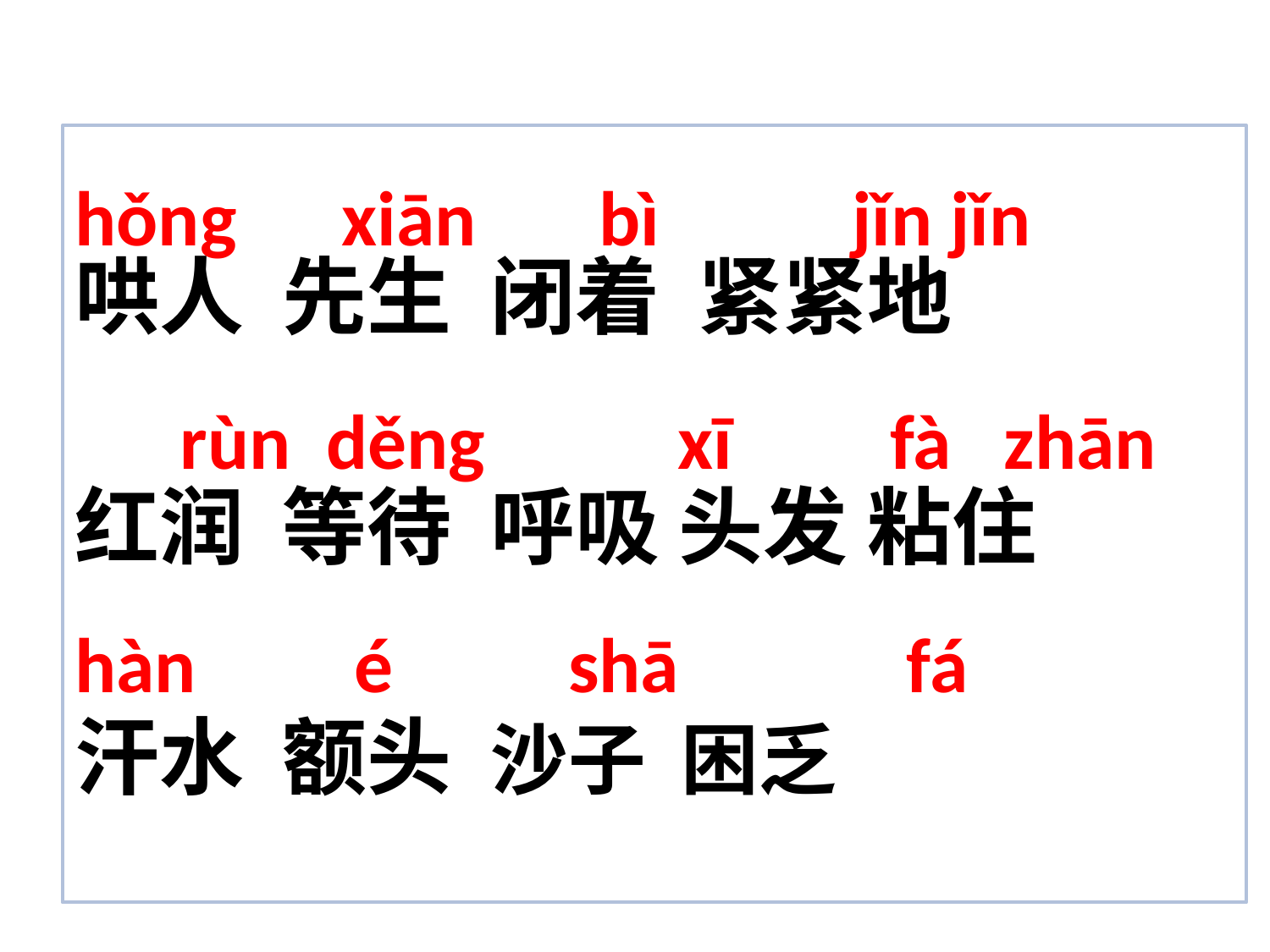

hǒng      xiān       bì           jǐn jǐn
      rùn  děng           xī         fà   zhān
hàn         é          shā             fá
哄人  先生  闭着  紧紧地
红润  等待  呼吸 头发 粘住
汗水  额头  沙子  困乏